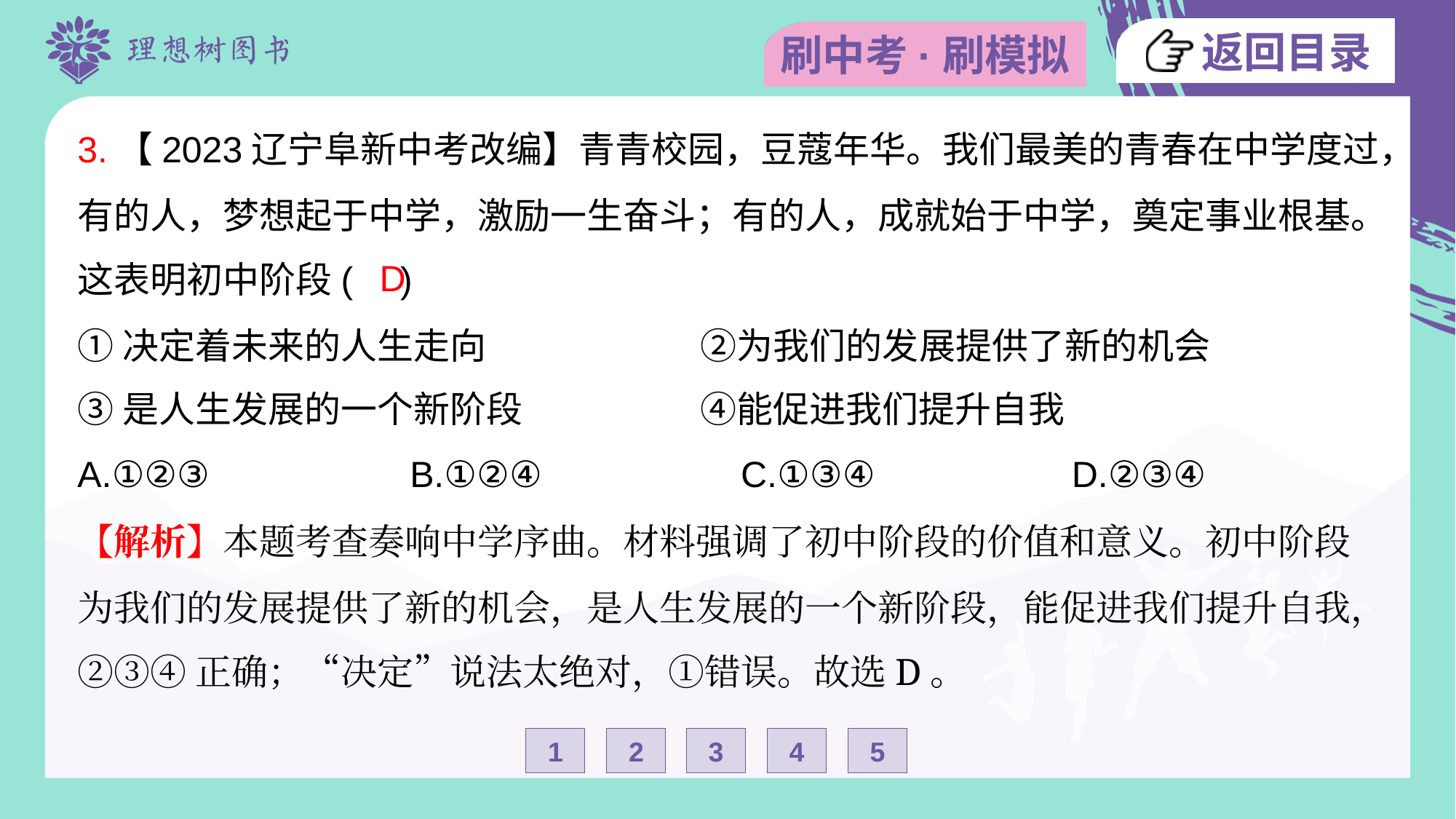

3.【2023辽宁阜新中考改编】青青校园，豆蔻年华。我们最美的青春在中学度过，
有的人，梦想起于中学，激励一生奋斗；有的人，成就始于中学，奠定事业根基。
这表明初中阶段(     )
D
①决定着未来的人生走向	②为我们的发展提供了新的机会
③是人生发展的一个新阶段	④能促进我们提升自我
A.①②③	B.①②④	C.①③④	D.②③④
【解析】本题考查奏响中学序曲。材料强调了初中阶段的价值和意义。初中阶段
为我们的发展提供了新的机会，是人生发展的一个新阶段，能促进我们提升自我，
②③④正确；“决定”说法太绝对，①错误。故选D。